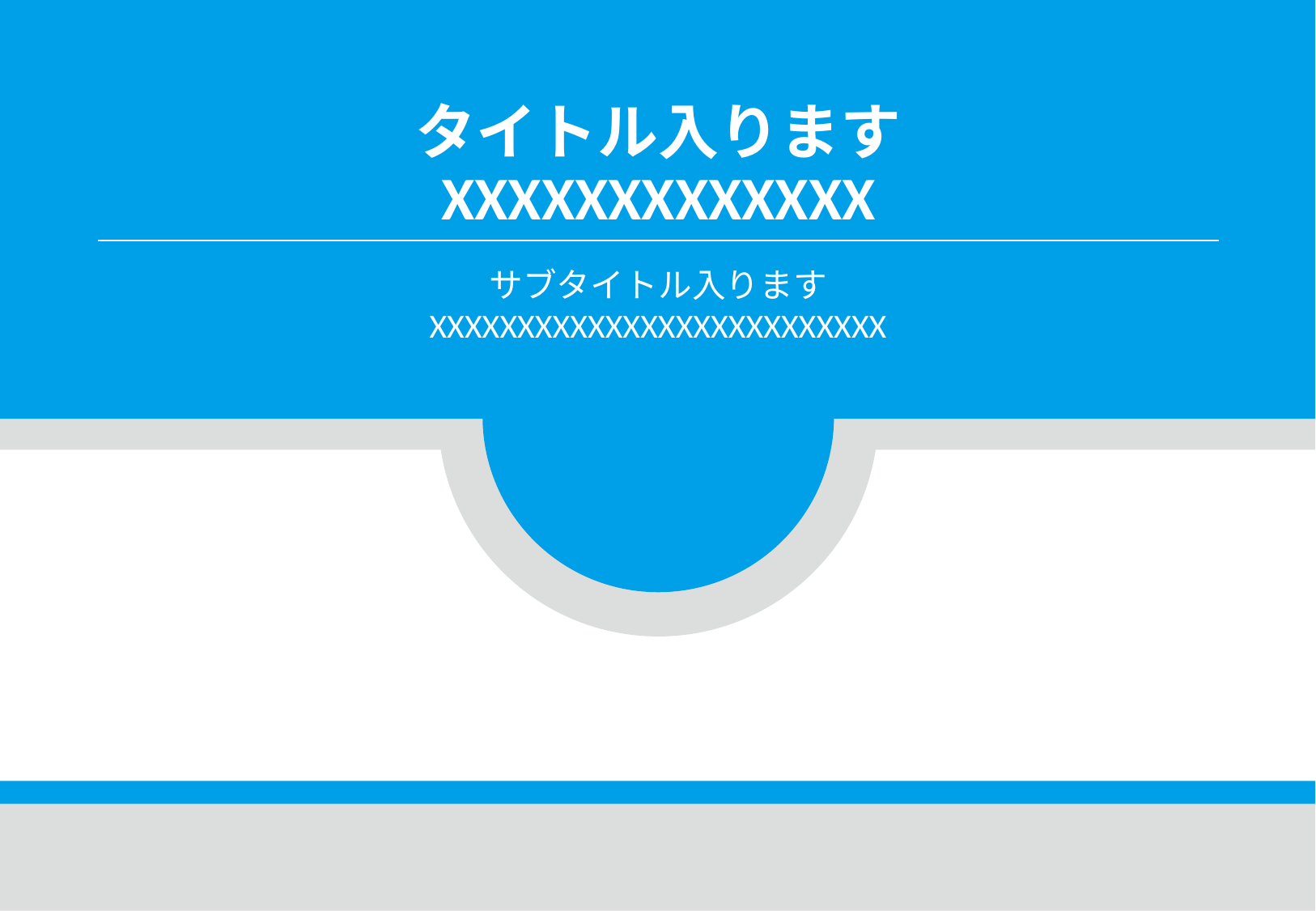

# タイトル入ります XXXXXXXXXXXXX

サブタイトル入ります
XXXXXXXXXXXXXXXXXXXXXXXXXX

株式会社　アズワン
XXXXXXXXXXXXXXXXXXXXXXXXXXXXXXXXXXXXX
XXXXXXXXXXXXXXXXXXXXXXX